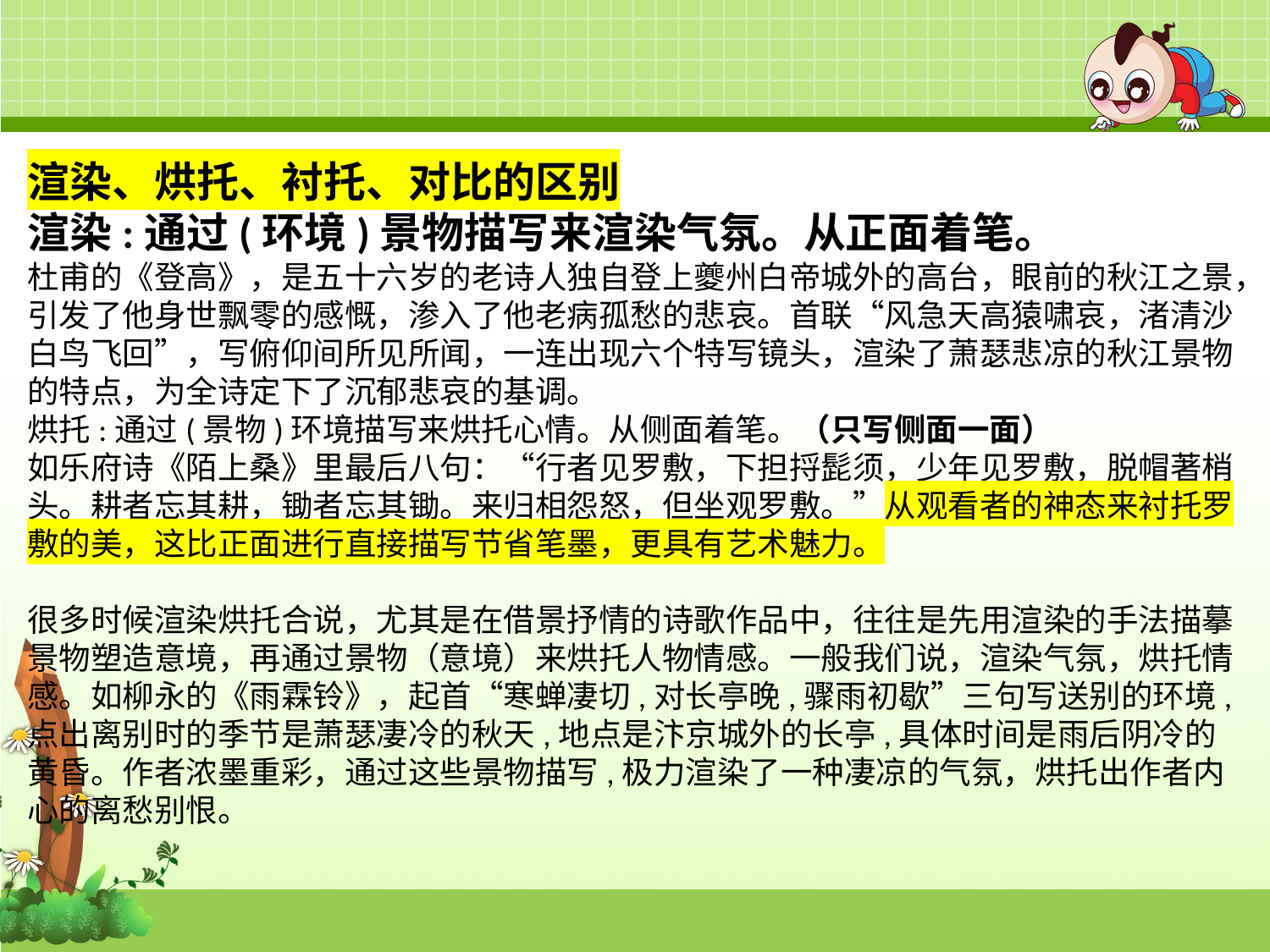

渲染、烘托、衬托、对比的区别
渲染:通过(环境)景物描写来渲染气氛。从正面着笔。
杜甫的《登高》，是五十六岁的老诗人独自登上夔州白帝城外的高台，眼前的秋江之景，引发了他身世飘零的感慨，渗入了他老病孤愁的悲哀。首联“风急天高猿啸哀，渚清沙白鸟飞回”，写俯仰间所见所闻，一连出现六个特写镜头，渲染了萧瑟悲凉的秋江景物的特点，为全诗定下了沉郁悲哀的基调。
烘托:通过(景物)环境描写来烘托心情。从侧面着笔。（只写侧面一面）
如乐府诗《陌上桑》里最后八句：“行者见罗敷，下担捋髭须，少年见罗敷，脱帽著梢头。耕者忘其耕，锄者忘其锄。来归相怨怒，但坐观罗敷。”从观看者的神态来衬托罗敷的美，这比正面进行直接描写节省笔墨，更具有艺术魅力。

很多时候渲染烘托合说，尤其是在借景抒情的诗歌作品中，往往是先用渲染的手法描摹景物塑造意境，再通过景物（意境）来烘托人物情感。一般我们说，渲染气氛，烘托情感。如柳永的《雨霖铃》，起首“寒蝉凄切,对长亭晚,骤雨初歇”三句写送别的环境,点出离别时的季节是萧瑟凄冷的秋天,地点是汴京城外的长亭,具体时间是雨后阴冷的黄昏。作者浓墨重彩，通过这些景物描写,极力渲染了一种凄凉的气氛，烘托出作者内心的离愁别恨。